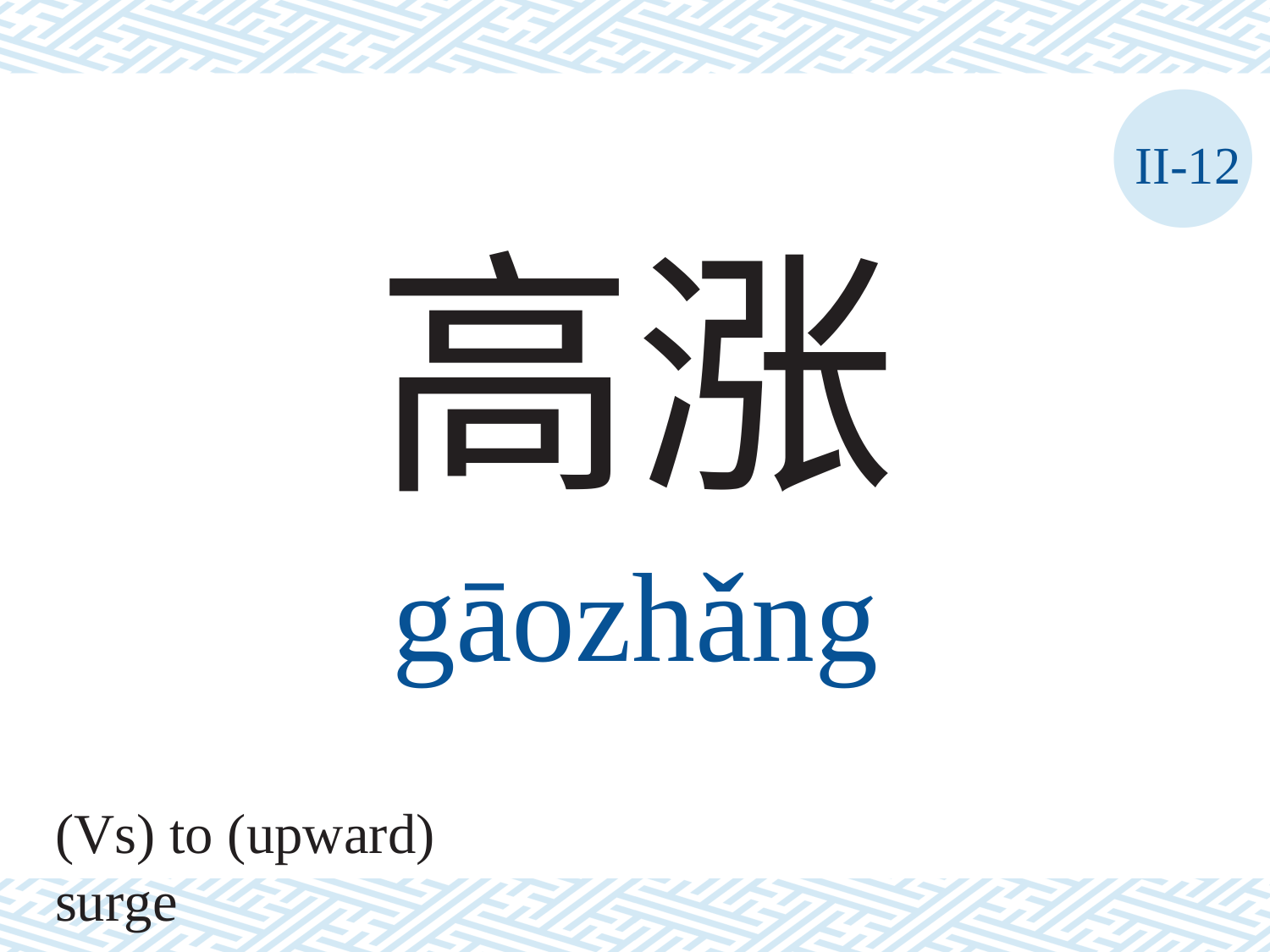

II-12
高涨
gāozhǎng
(Vs) to (upward) surge